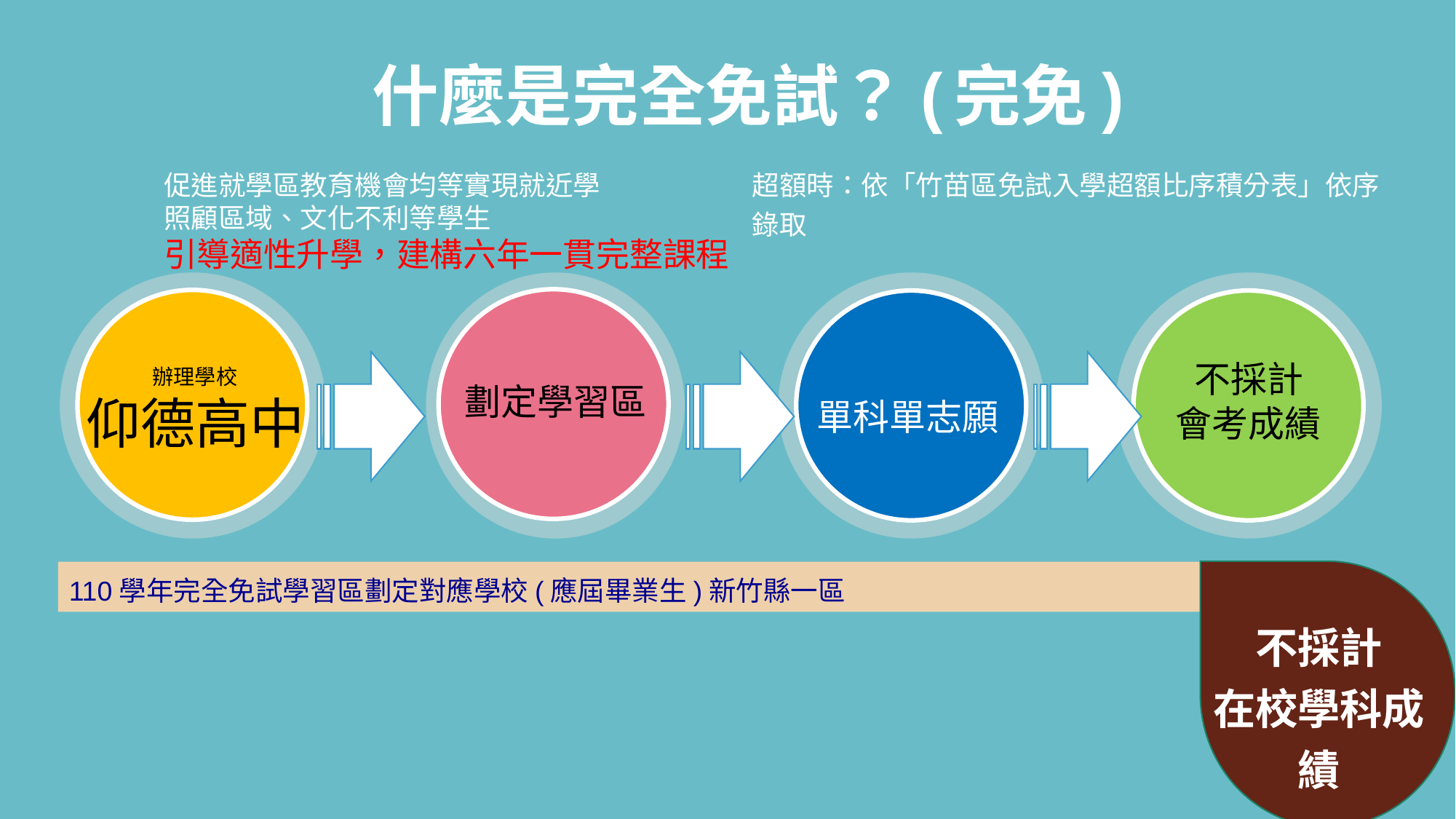

什麼是完全免試？(完免)
促進就學區教育機會均等實現就近學
照顧區域、文化不利等學生
引導適性升學，建構六年一貫完整課程
超額時：依「竹苗區免試入學超額比序積分表」依序錄取

辦理學校
仰德高中

劃定學習區

單科單志願

不採計
會考成績

不採計
在校學科成績
110學年完全免試學習區劃定對應學校(應屆畢業生)新竹縣一區